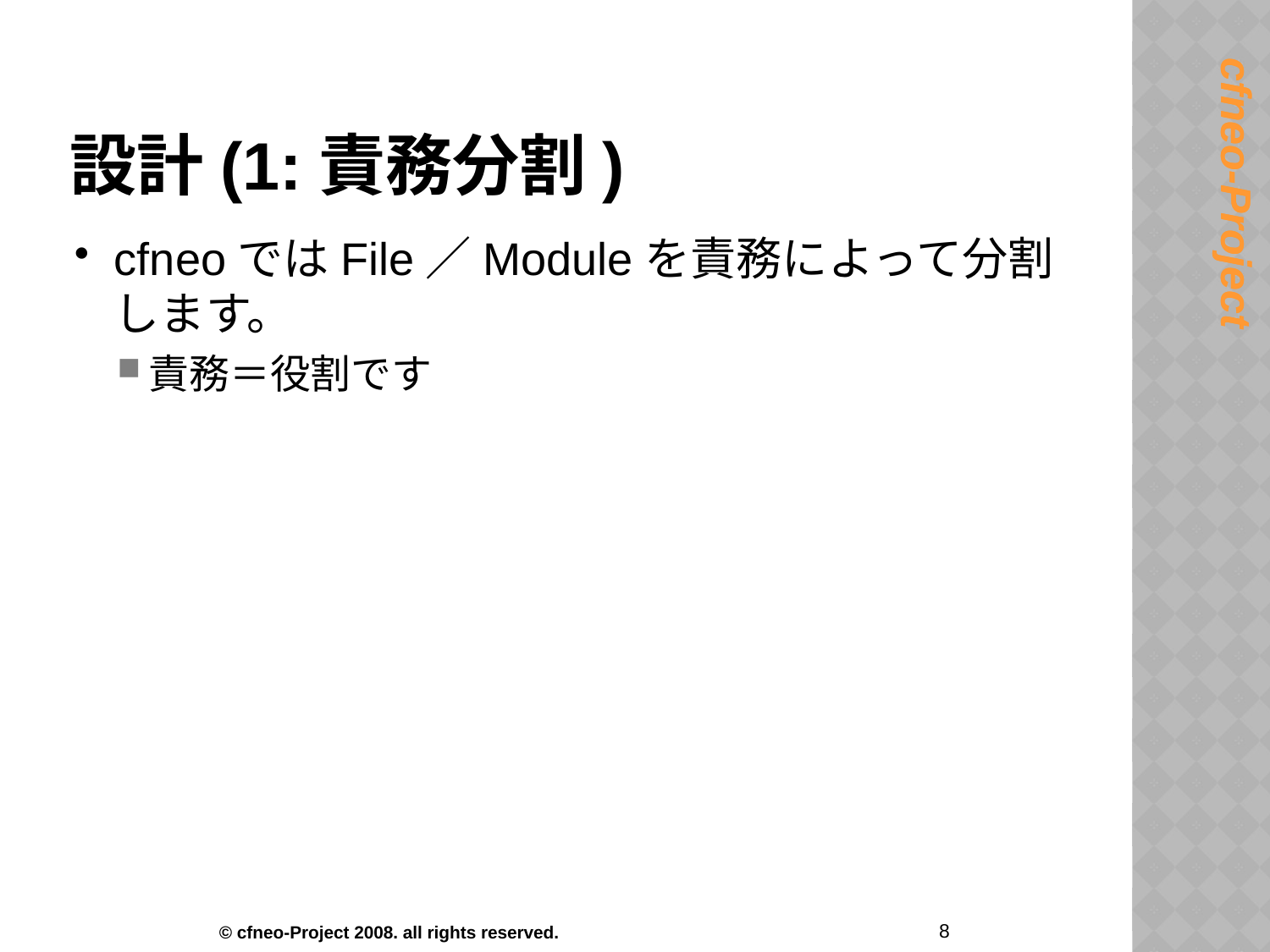

# 設計(1:責務分割)
cfneoではFile／Moduleを責務によって分割します。
責務＝役割です

8
© cfneo-Project 2008. all rights reserved.